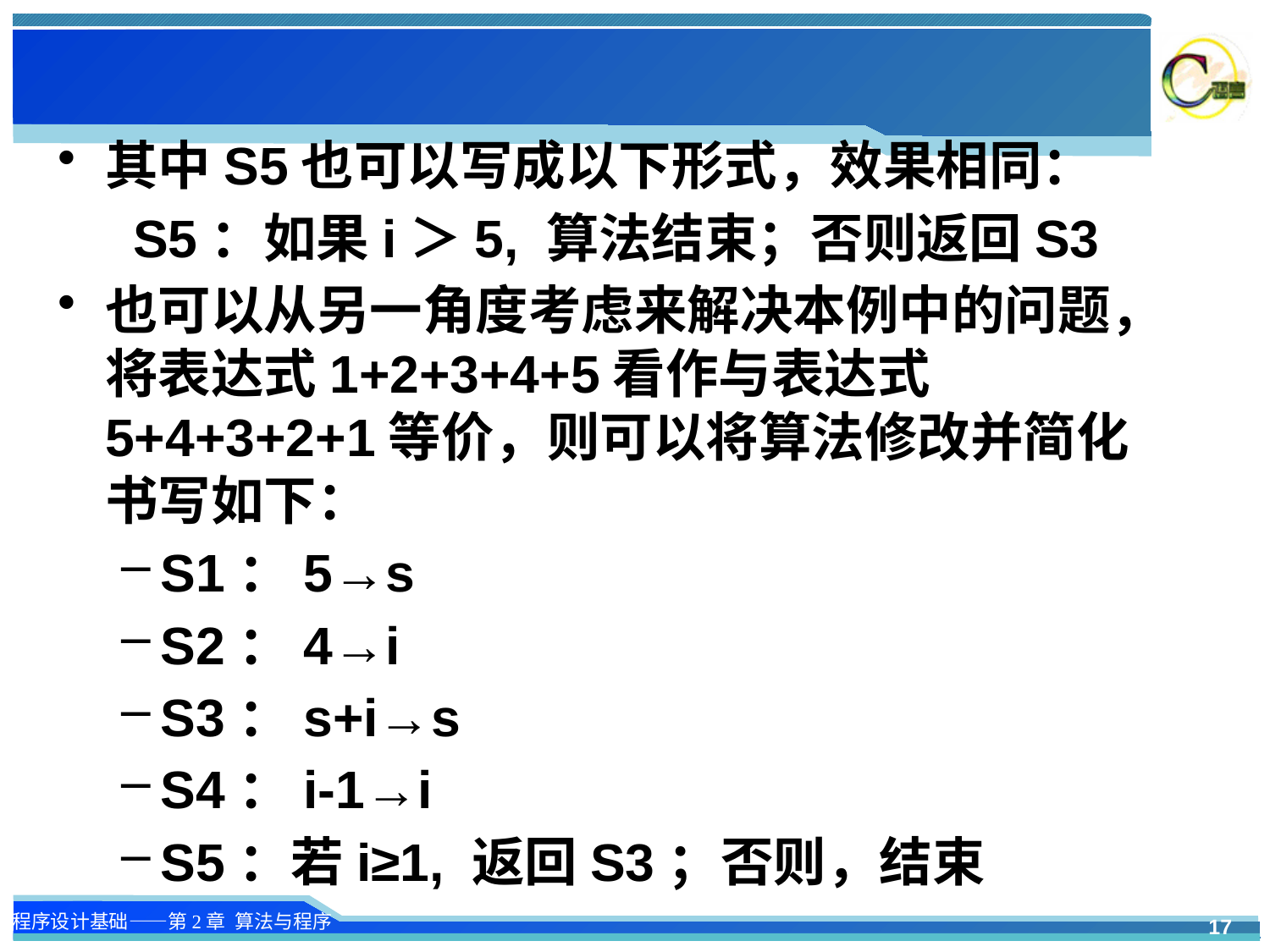

#
其中S5也可以写成以下形式，效果相同：
S5：如果i＞5, 算法结束；否则返回S3
也可以从另一角度考虑来解决本例中的问题，将表达式1+2+3+4+5看作与表达式5+4+3+2+1等价，则可以将算法修改并简化书写如下：
S1：5→s
S2：4→i
S3：s+i→s
S4：i-1→i
S5：若i≥1, 返回S3；否则，结束
17